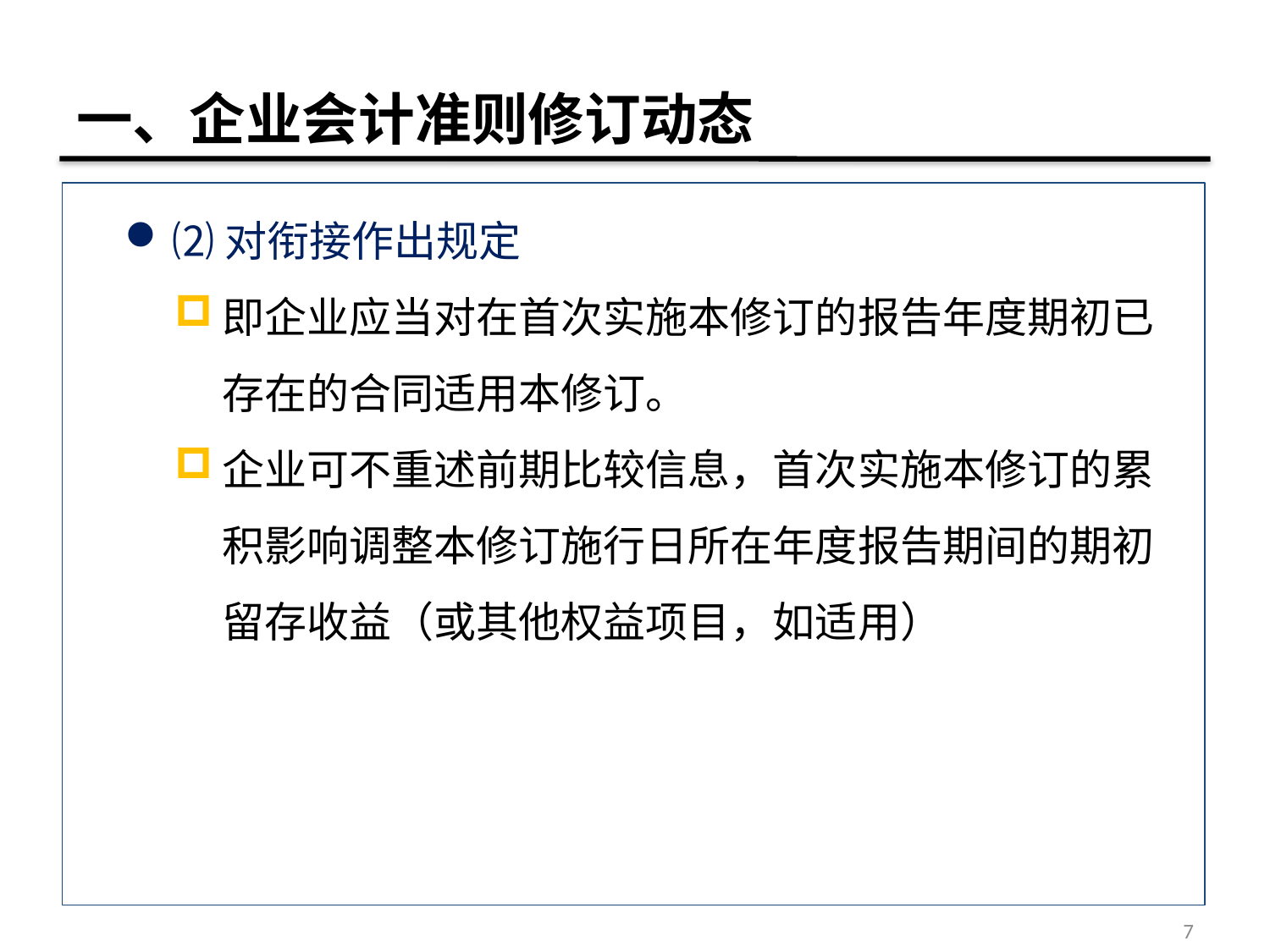

# 一、企业会计准则修订动态
⑵对衔接作出规定
即企业应当对在首次实施本修订的报告年度期初已存在的合同适用本修订。
企业可不重述前期比较信息，首次实施本修订的累积影响调整本修订施行日所在年度报告期间的期初留存收益（或其他权益项目，如适用）
7